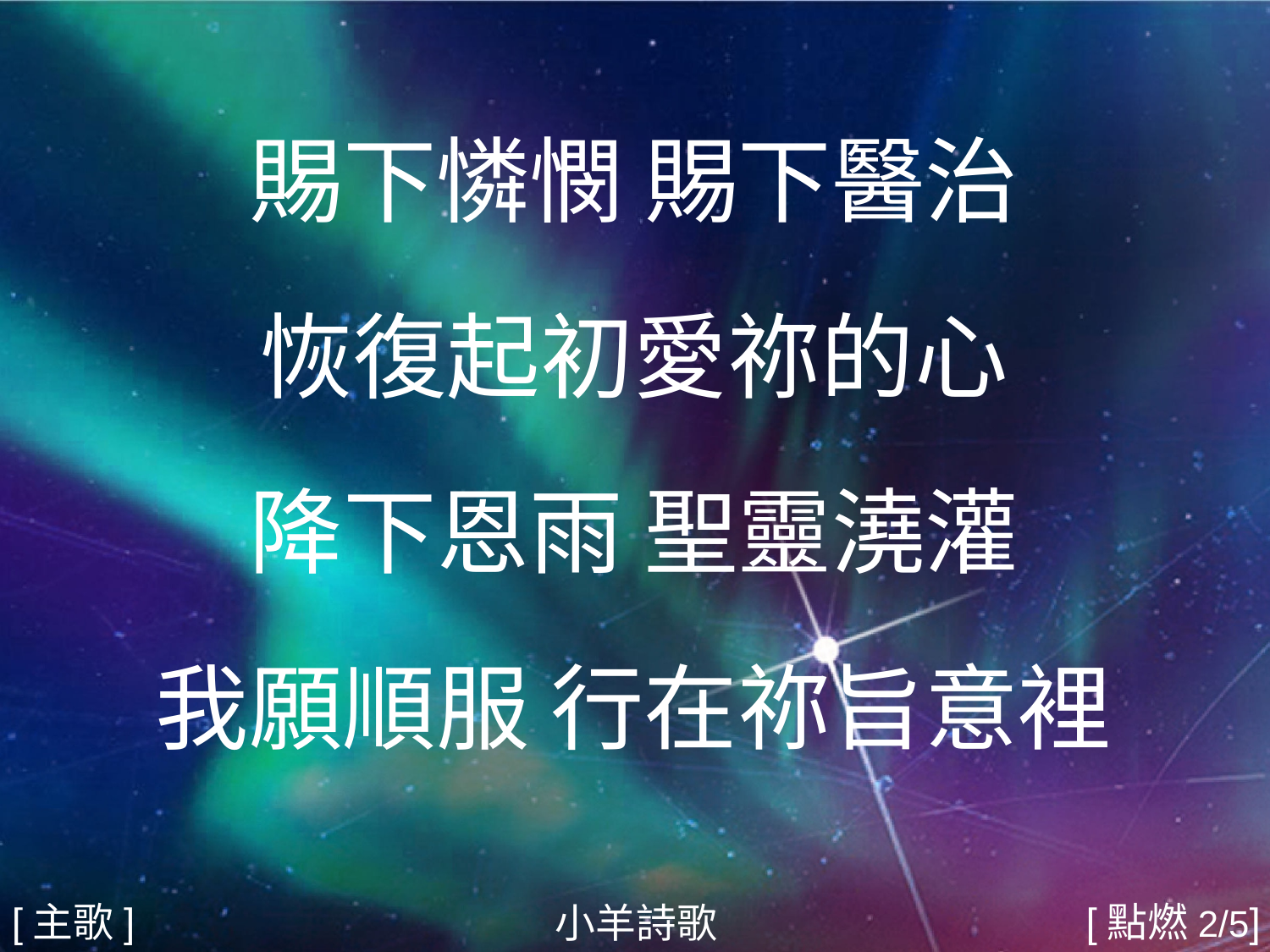

賜下憐憫 賜下醫治

恢復起初愛祢的心

降下恩雨 聖靈澆灌

我願順服 行在祢旨意裡

#

[主歌]
[點燃2/5]
小羊詩歌